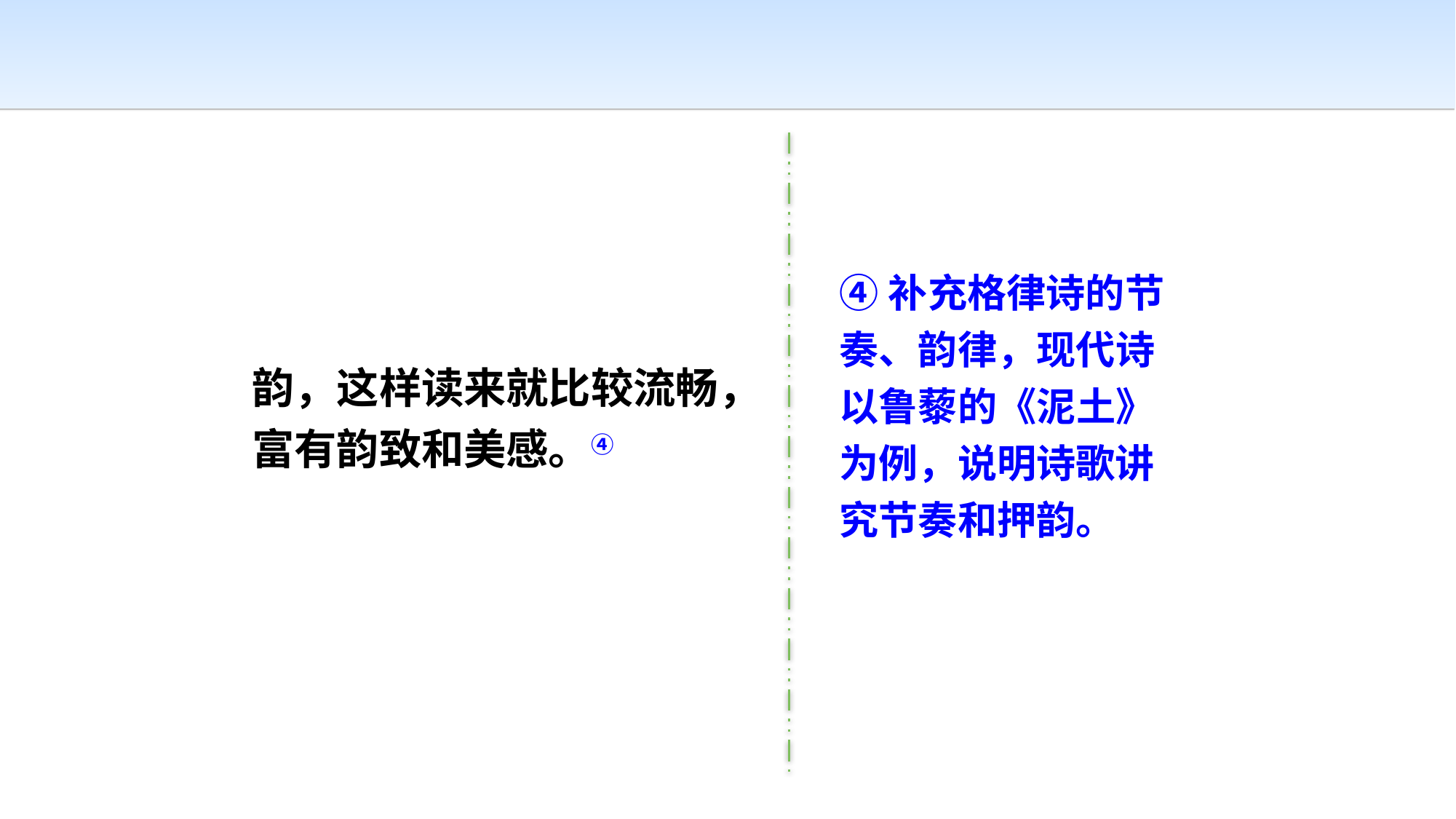

④补充格律诗的节奏、韵律，现代诗以鲁藜的《泥土》为例，说明诗歌讲究节奏和押韵。
韵，这样读来就比较流畅，富有韵致和美感。④